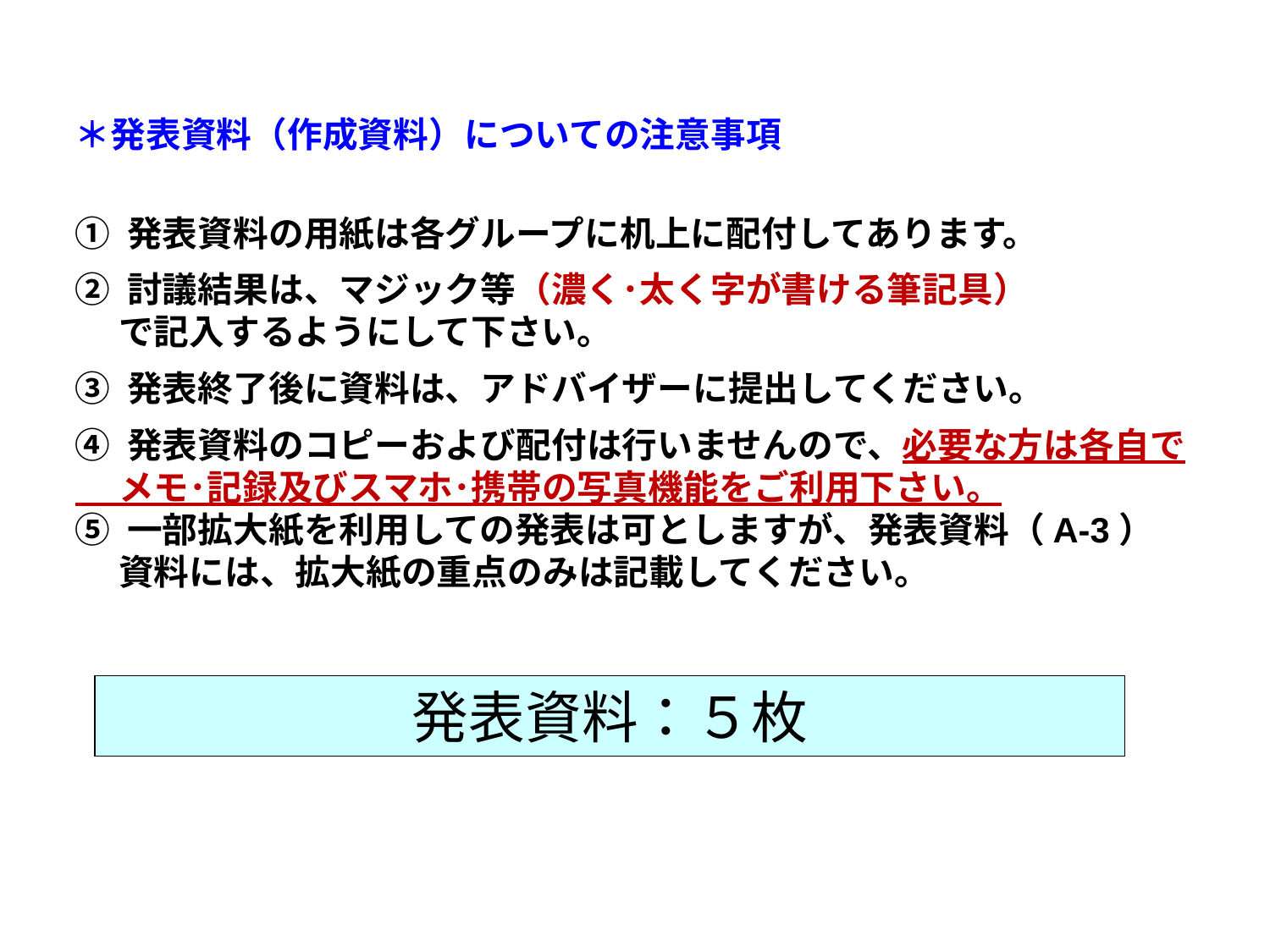

＊発表資料（作成資料）についての注意事項
① 発表資料の用紙は各グループに机上に配付してあります。
② 討議結果は、マジック等（濃く･太く字が書ける筆記具）
　 で記入するようにして下さい。
③ 発表終了後に資料は、アドバイザーに提出してください。
④ 発表資料のコピーおよび配付は行いませんので、必要な方は各自で
　 メモ･記録及びスマホ･携帯の写真機能をご利用下さい。
⑤ 一部拡大紙を利用しての発表は可としますが、発表資料（A-3）
　 資料には、拡大紙の重点のみは記載してください。

発表資料：５枚